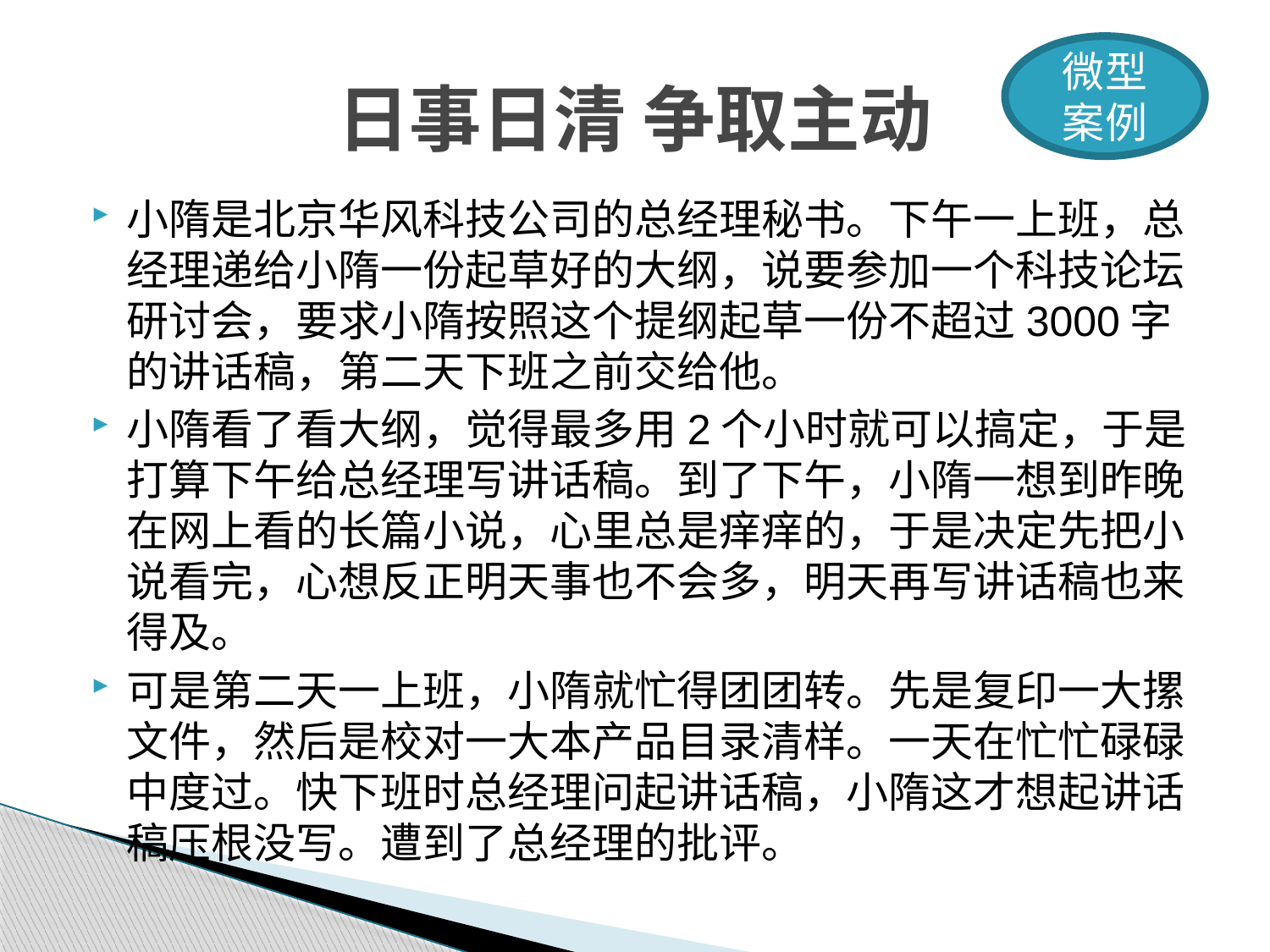

微型案例
# 日事日清 争取主动
小隋是北京华风科技公司的总经理秘书。下午一上班，总经理递给小隋一份起草好的大纲，说要参加一个科技论坛研讨会，要求小隋按照这个提纲起草一份不超过3000字的讲话稿，第二天下班之前交给他。
小隋看了看大纲，觉得最多用2个小时就可以搞定，于是打算下午给总经理写讲话稿。到了下午，小隋一想到昨晚在网上看的长篇小说，心里总是痒痒的，于是决定先把小说看完，心想反正明天事也不会多，明天再写讲话稿也来得及。
可是第二天一上班，小隋就忙得团团转。先是复印一大摞文件，然后是校对一大本产品目录清样。一天在忙忙碌碌中度过。快下班时总经理问起讲话稿，小隋这才想起讲话稿压根没写。遭到了总经理的批评。